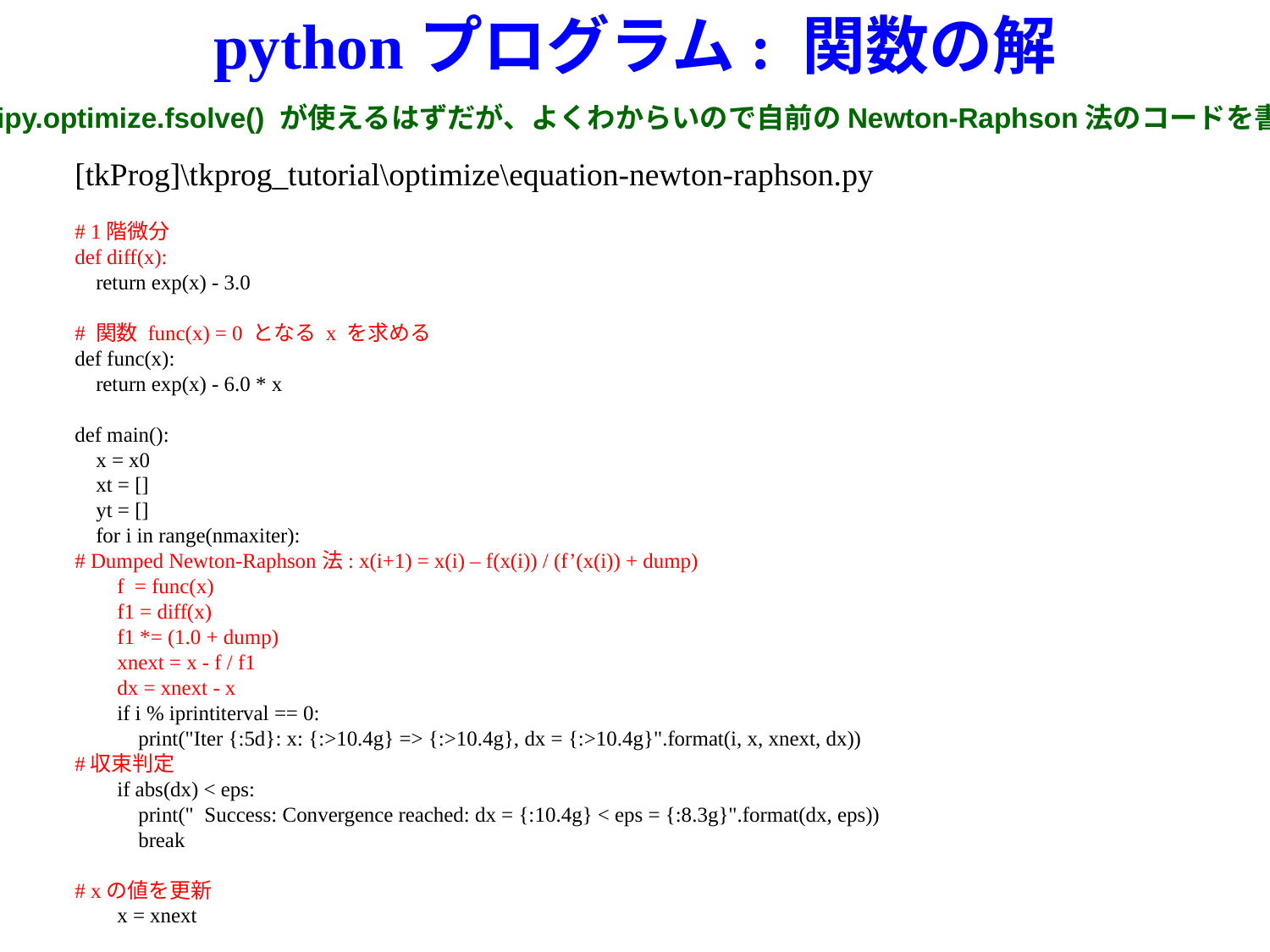

pythonプログラム: 関数の解
scipy.optimize.fsolve() が使えるはずだが、よくわからいので自前のNewton-Raphson法のコードを書く
[tkProg]\tkprog_tutorial\optimize\equation-newton-raphson.py

# 1階微分
def diff(x):
    return exp(x) - 3.0

# 関数 func(x) = 0 となる x を求める
def func(x):
    return exp(x) - 6.0 * x

def main():
    x = x0
    xt = []
    yt = []
    for i in range(nmaxiter):
# Dumped Newton-Raphson法: x(i+1) = x(i) – f(x(i)) / (f’(x(i)) + dump)
        f  = func(x)
        f1 = diff(x)
        f1 *= (1.0 + dump)
        xnext = x - f / f1
        dx = xnext - x
        if i % iprintiterval == 0:
            print("Iter {:5d}: x: {:>10.4g} => {:>10.4g}, dx = {:>10.4g}".format(i, x, xnext, dx))
#収束判定
        if abs(dx) < eps:
            print("  Success: Convergence reached: dx = {:10.4g} < eps = {:8.3g}".format(dx, eps))
            break
# xの値を更新
        x = xnext